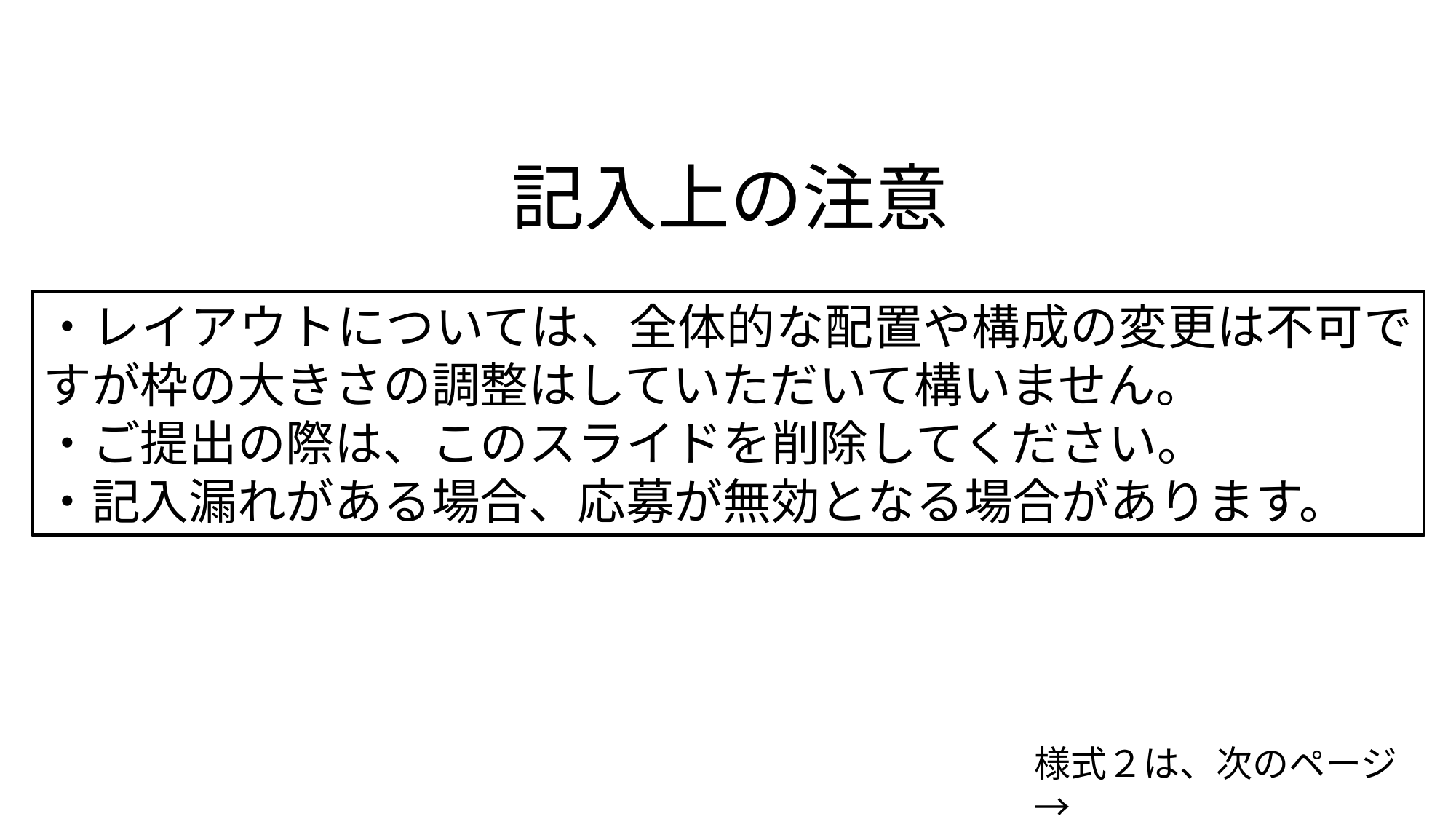

記入上の注意
・レイアウトについては、全体的な配置や構成の変更は不可ですが枠の大きさの調整はしていただいて構いません。
・ご提出の際は、このスライドを削除してください。
・記入漏れがある場合、応募が無効となる場合があります。
様式２は、次のページ→